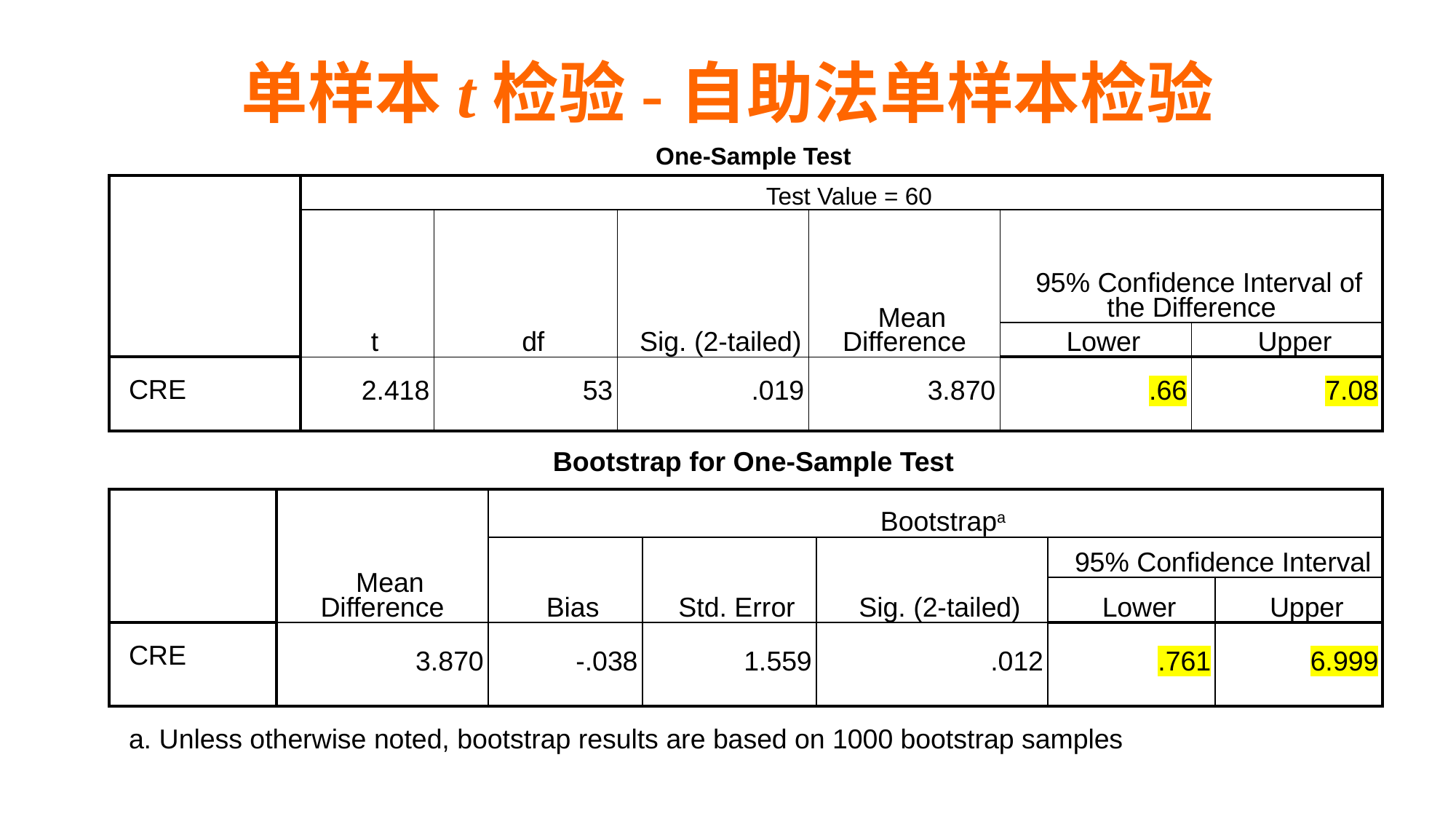

# 单样本t检验-自助法单样本检验
| One-Sample Test |  |  |  |  |  |  |
| --- | --- | --- | --- | --- | --- | --- |
|  | Test Value = 60 |  |  |  |  |  |
|  | t | df | Sig. (2-tailed) | Mean Difference | 95% Confidence Interval of the Difference |  |
|  |  |  |  |  | Lower | Upper |
| CRE | 2.418 | 53 | .019 | 3.870 | .66 | 7.08 |
| Bootstrap for One-Sample Test |  |  |  |  |  |  |
| --- | --- | --- | --- | --- | --- | --- |
|  | Mean Difference | Bootstrapa |  |  |  |  |
|  |  | Bias | Std. Error | Sig. (2-tailed) | 95% Confidence Interval |  |
|  |  |  |  |  | Lower | Upper |
| CRE | 3.870 | -.038 | 1.559 | .012 | .761 | 6.999 |
| a. Unless otherwise noted, bootstrap results are based on 1000 bootstrap samples |  |  |  |  |  |  |